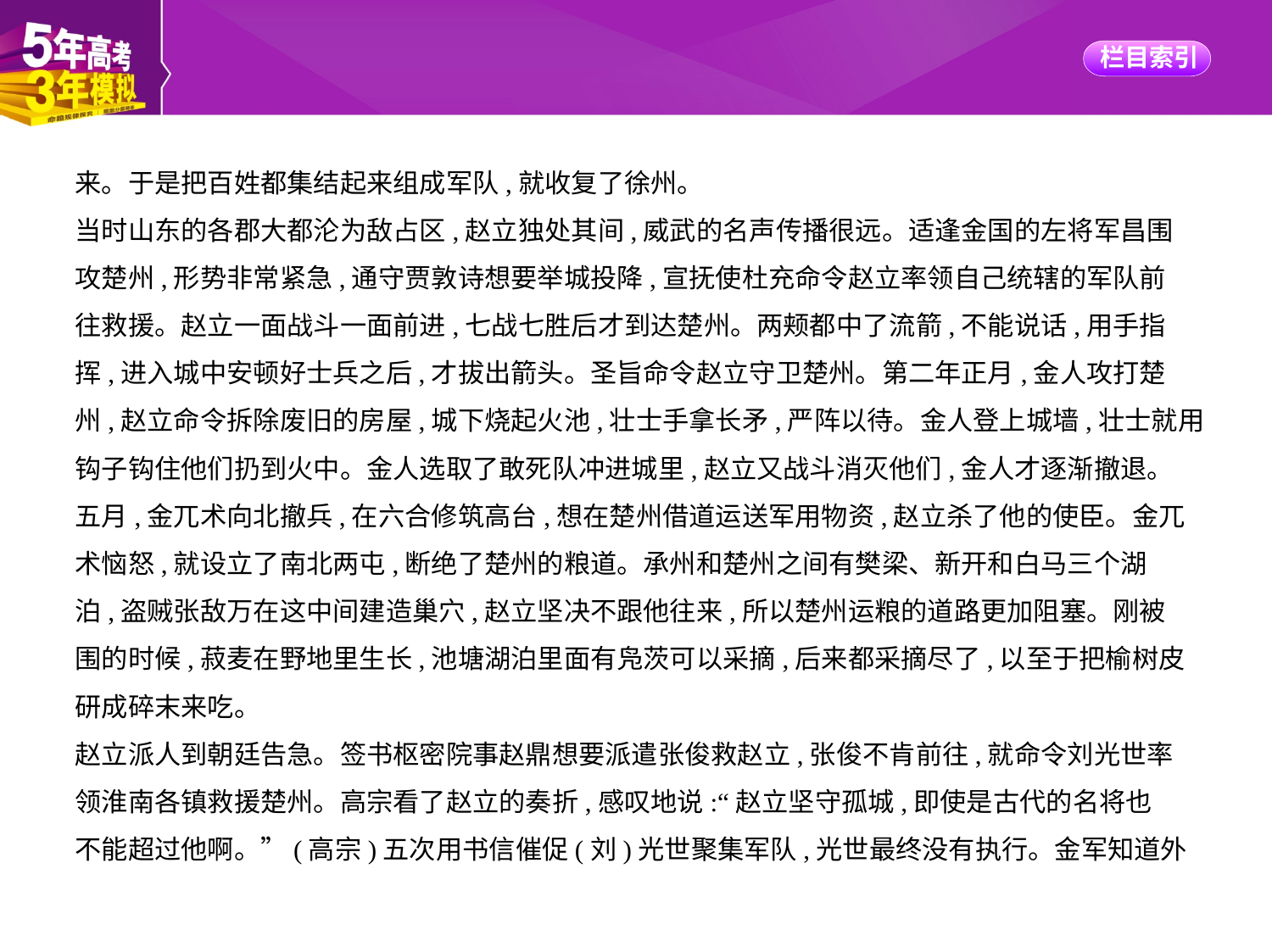

来。于是把百姓都集结起来组成军队,就收复了徐州。
当时山东的各郡大都沦为敌占区,赵立独处其间,威武的名声传播很远。适逢金国的左将军昌围
攻楚州,形势非常紧急,通守贾敦诗想要举城投降,宣抚使杜充命令赵立率领自己统辖的军队前
往救援。赵立一面战斗一面前进,七战七胜后才到达楚州。两颊都中了流箭,不能说话,用手指
挥,进入城中安顿好士兵之后,才拔出箭头。圣旨命令赵立守卫楚州。第二年正月,金人攻打楚
州,赵立命令拆除废旧的房屋,城下烧起火池,壮士手拿长矛,严阵以待。金人登上城墙,壮士就用
钩子钩住他们扔到火中。金人选取了敢死队冲进城里,赵立又战斗消灭他们,金人才逐渐撤退。
五月,金兀术向北撤兵,在六合修筑高台,想在楚州借道运送军用物资,赵立杀了他的使臣。金兀
术恼怒,就设立了南北两屯,断绝了楚州的粮道。承州和楚州之间有樊梁、新开和白马三个湖
泊,盗贼张敌万在这中间建造巢穴,赵立坚决不跟他往来,所以楚州运粮的道路更加阻塞。刚被
围的时候,菽麦在野地里生长,池塘湖泊里面有凫茨可以采摘,后来都采摘尽了,以至于把榆树皮
研成碎末来吃。
赵立派人到朝廷告急。签书枢密院事赵鼎想要派遣张俊救赵立,张俊不肯前往,就命令刘光世率
领淮南各镇救援楚州。高宗看了赵立的奏折,感叹地说:“赵立坚守孤城,即使是古代的名将也
不能超过他啊。”(高宗)五次用书信催促(刘)光世聚集军队,光世最终没有执行。金军知道外